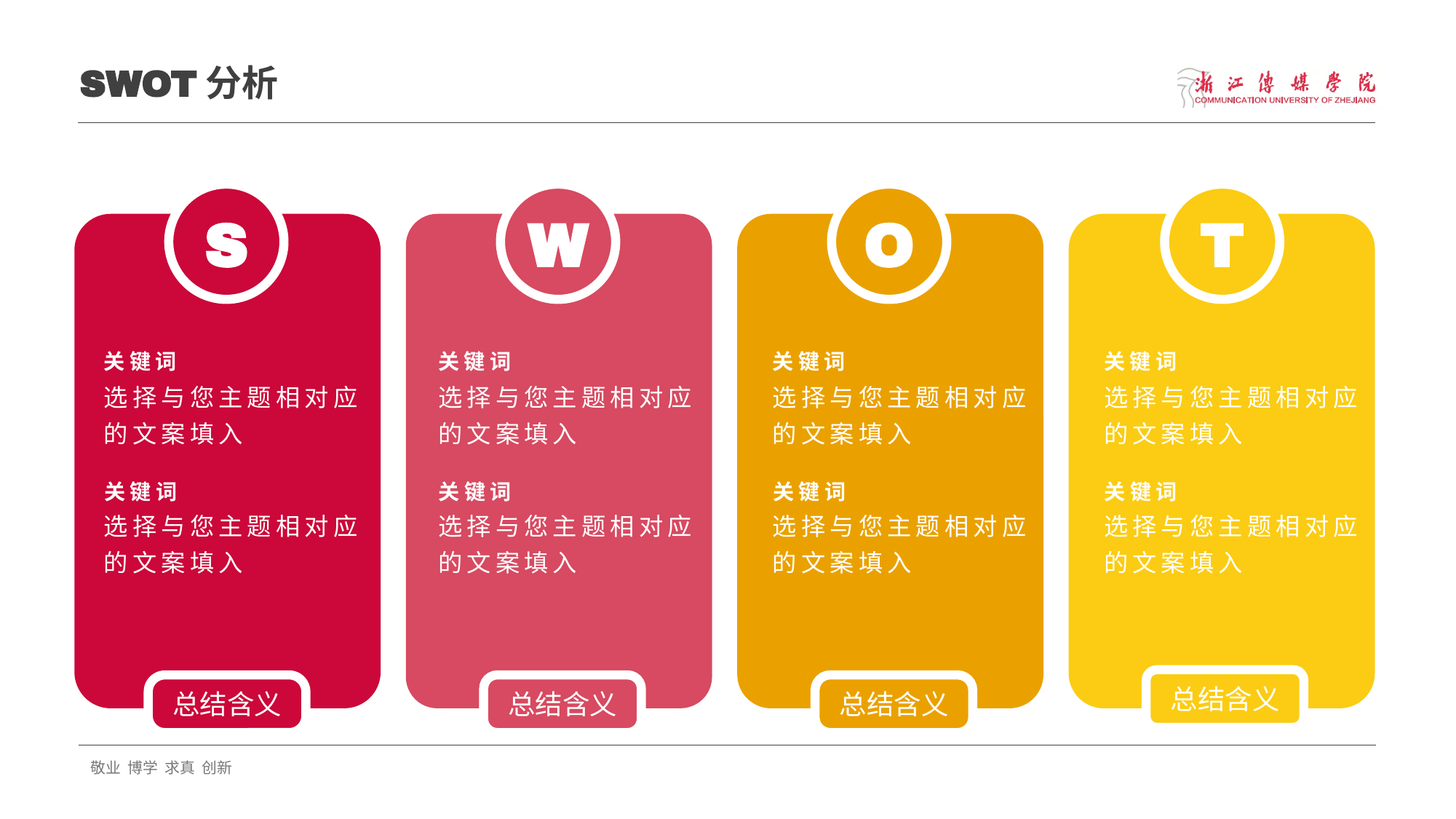

# SWOT分析
S
W
O
T

总结含义
总结含义
关键词
关键词
关键词
关键词
选择与您主题相对应的文案填入

选择与您主题相对应的文案填入

选择与您主题相对应的文案填入

选择与您主题相对应的文案填入

关键词
关键词
关键词
关键词
选择与您主题相对应的文案填入

选择与您主题相对应的文案填入
选择与您主题相对应的文案填入

选择与您主题相对应的文案填入

总结含义
总结含义
敬业  博学  求真  创新
22